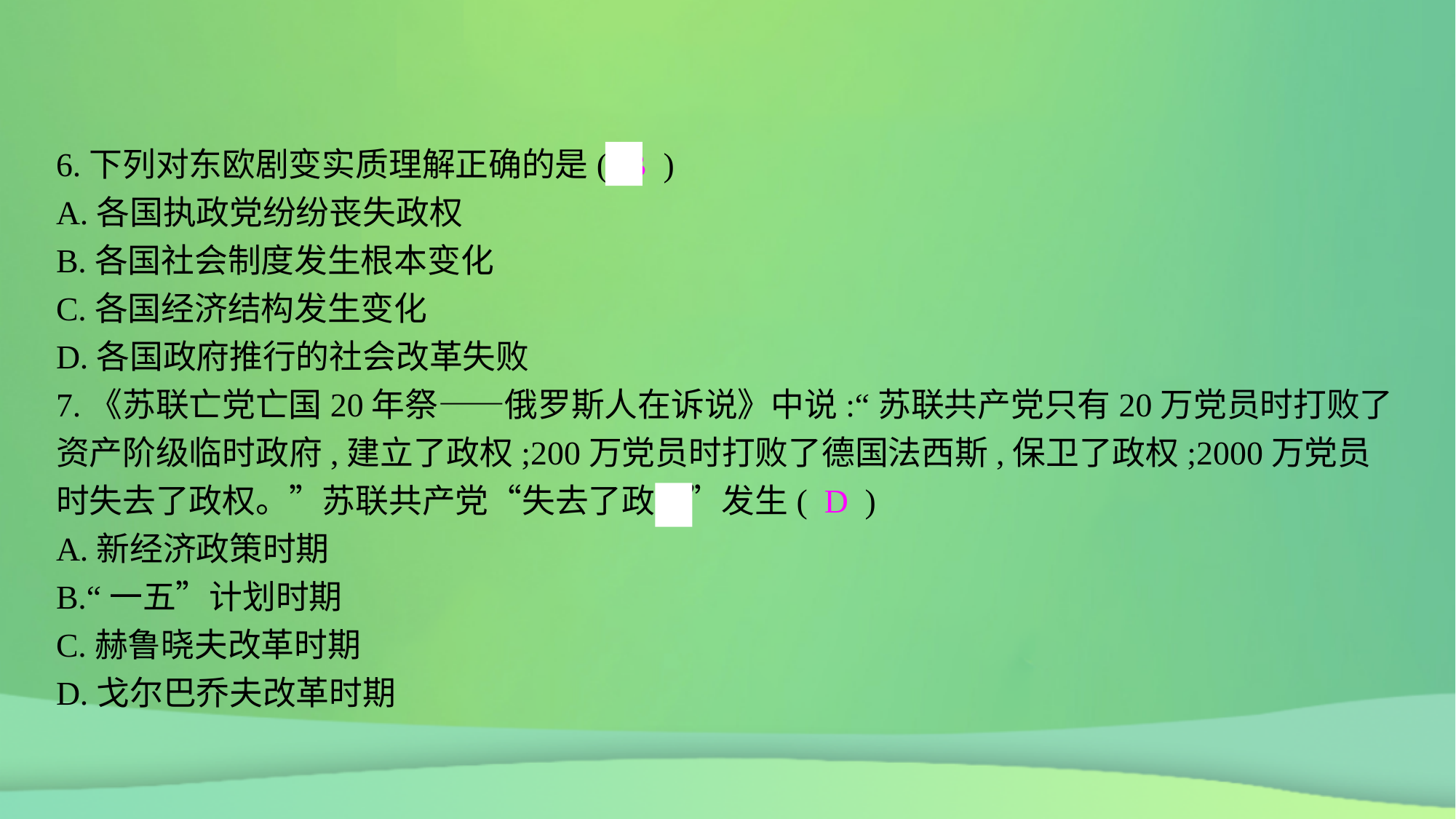

6.下列对东欧剧变实质理解正确的是(  B  )
A.各国执政党纷纷丧失政权
B.各国社会制度发生根本变化
C.各国经济结构发生变化
D.各国政府推行的社会改革失败
7.《苏联亡党亡国20年祭——俄罗斯人在诉说》中说:“苏联共产党只有20万党员时打败了资产阶级临时政府,建立了政权;200万党员时打败了德国法西斯,保卫了政权;2000万党员时失去了政权。”苏联共产党“失去了政权”发生(  D  )
A.新经济政策时期
B.“一五”计划时期
C.赫鲁晓夫改革时期
D.戈尔巴乔夫改革时期